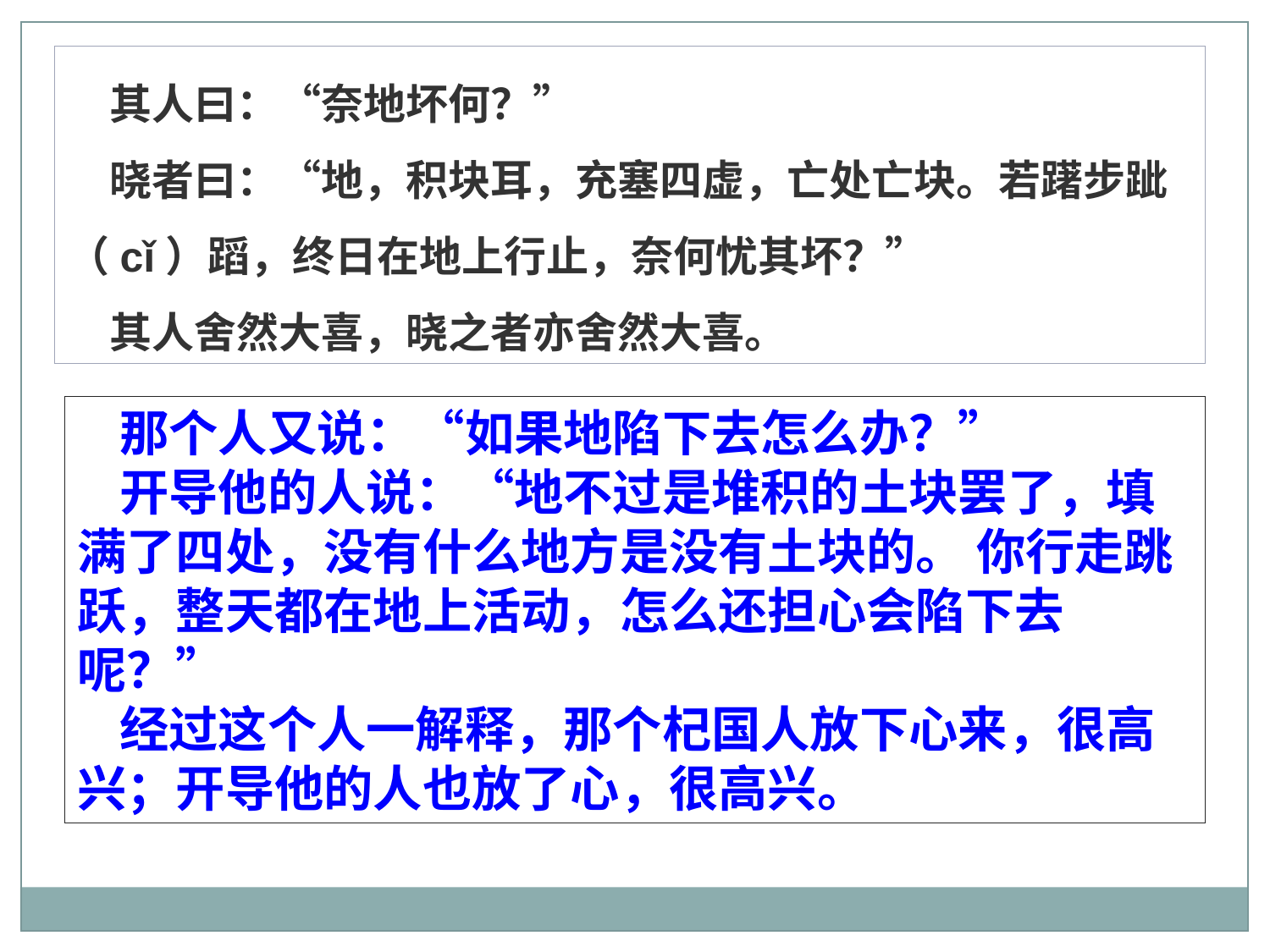

其人曰：“奈地坏何？”
晓者曰：“地，积块耳，充塞四虚，亡处亡块。若躇步跐（cǐ）蹈，终日在地上行止，奈何忧其坏？”
其人舍然大喜，晓之者亦舍然大喜。
那个人又说：“如果地陷下去怎么办？”
开导他的人说：“地不过是堆积的土块罢了，填满了四处，没有什么地方是没有土块的。 你行走跳跃，整天都在地上活动，怎么还担心会陷下去呢？”
经过这个人一解释，那个杞国人放下心来，很高兴；开导他的人也放了心，很高兴。